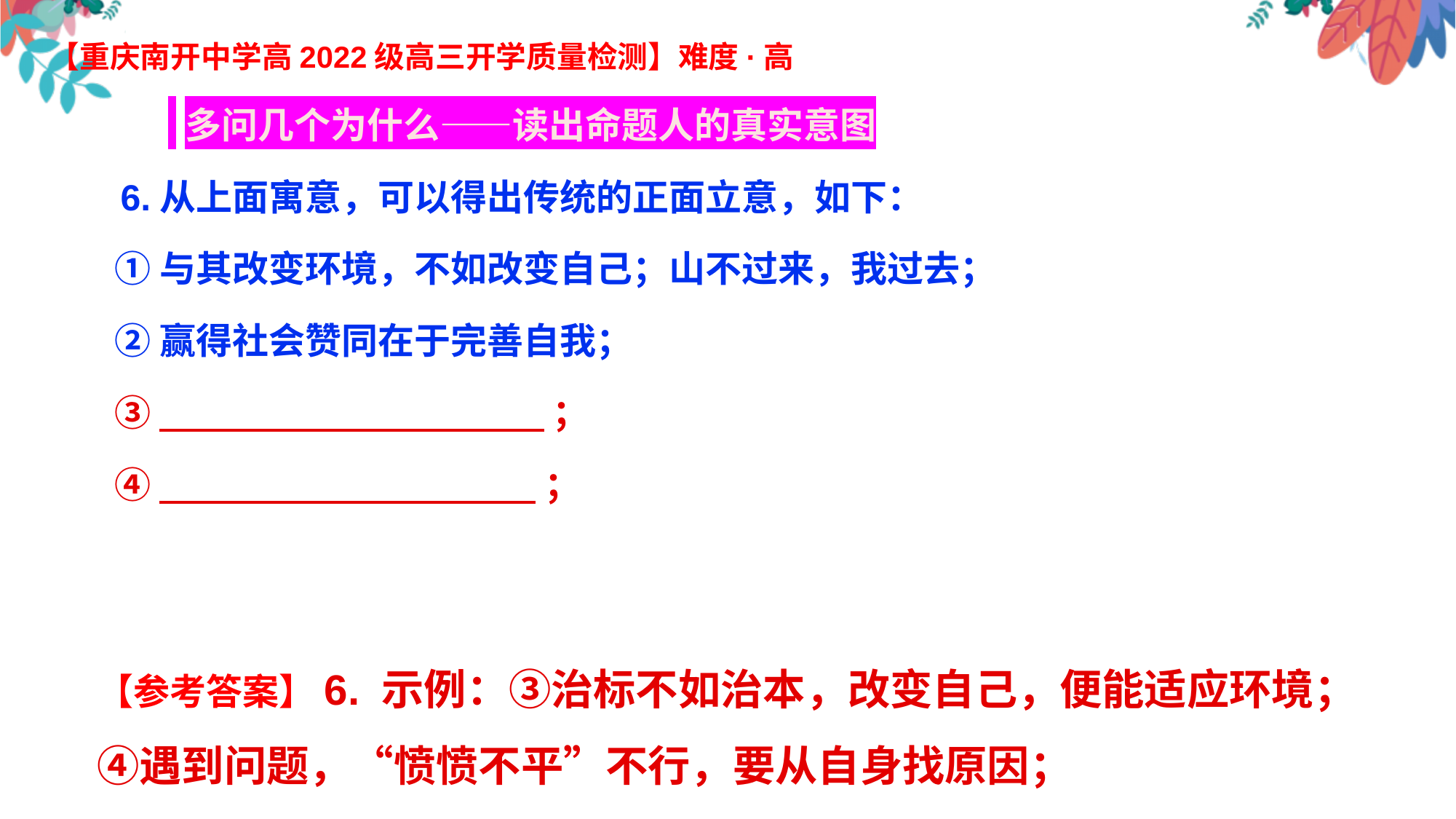

【重庆南开中学高2022级高三开学质量检测】难度·高
                  多问几个为什么——读出命题人的真实意图
       6.从上面寓意，可以得出传统的正面立意，如下：
        ①与其改变环境，不如改变自己；山不过来，我过去；
        ②赢得社会赞同在于完善自我；
        ③                                                ；
        ④                                               ；
【参考答案】6. 示例：③治标不如治本，改变自己，便能适应环境；④遇到问题，“愤愤不平”不行，要从自身找原因；